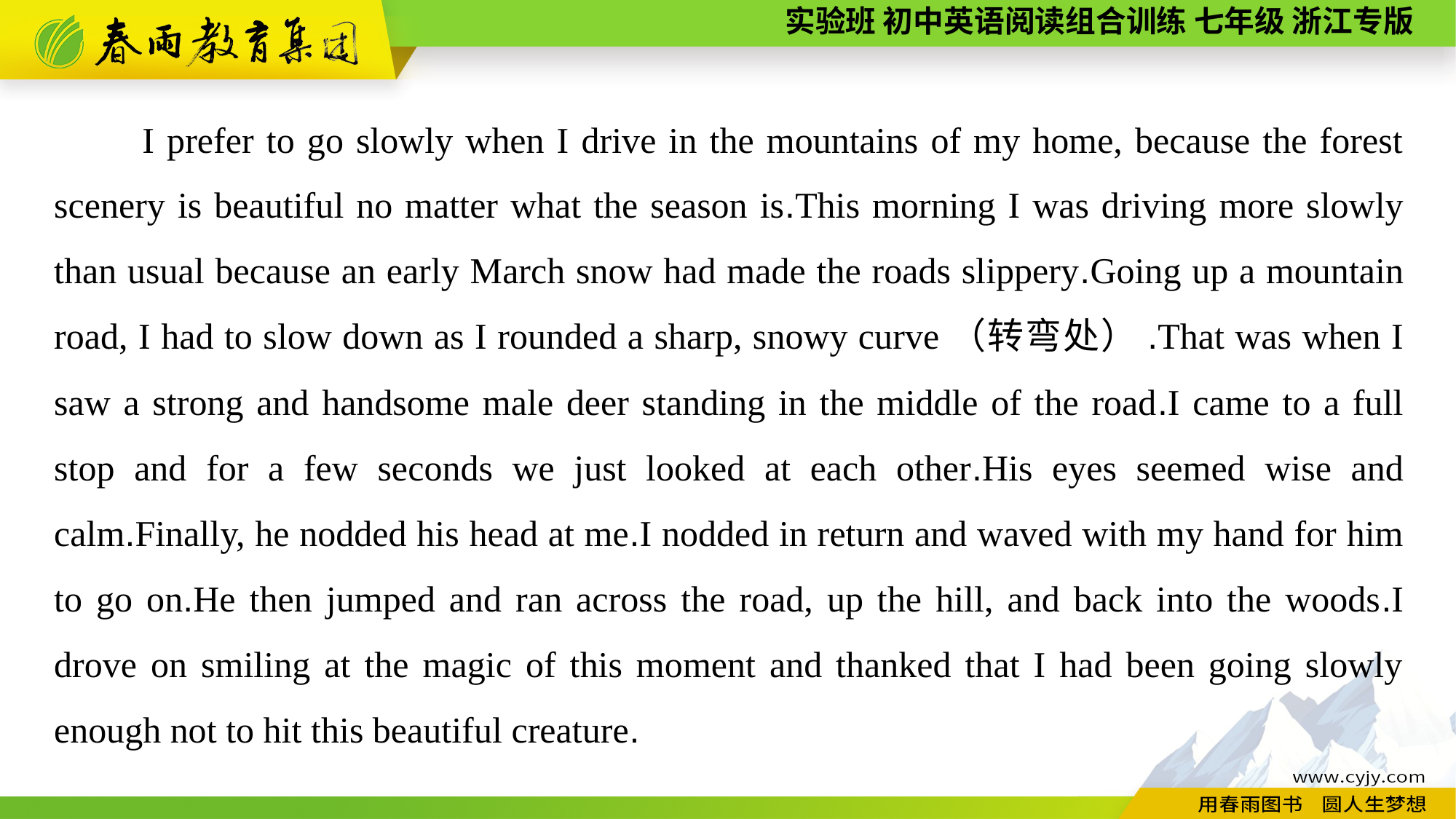

I prefer to go slowly when I drive in the mountains of my home, because the forest scenery is beautiful no matter what the season is.This morning I was driving more slowly than usual because an early March snow had made the roads slippery.Going up a mountain road, I had to slow down as I rounded a sharp, snowy curve（转弯处）.That was when I saw a strong and handsome male deer standing in the middle of the road.I came to a full stop and for a few seconds we just looked at each other.His eyes seemed wise and calm.Finally, he nodded his head at me.I nodded in return and waved with my hand for him to go on.He then jumped and ran across the road, up the hill, and back into the woods.I drove on smiling at the magic of this moment and thanked that I had been going slowly enough not to hit this beautiful creature.